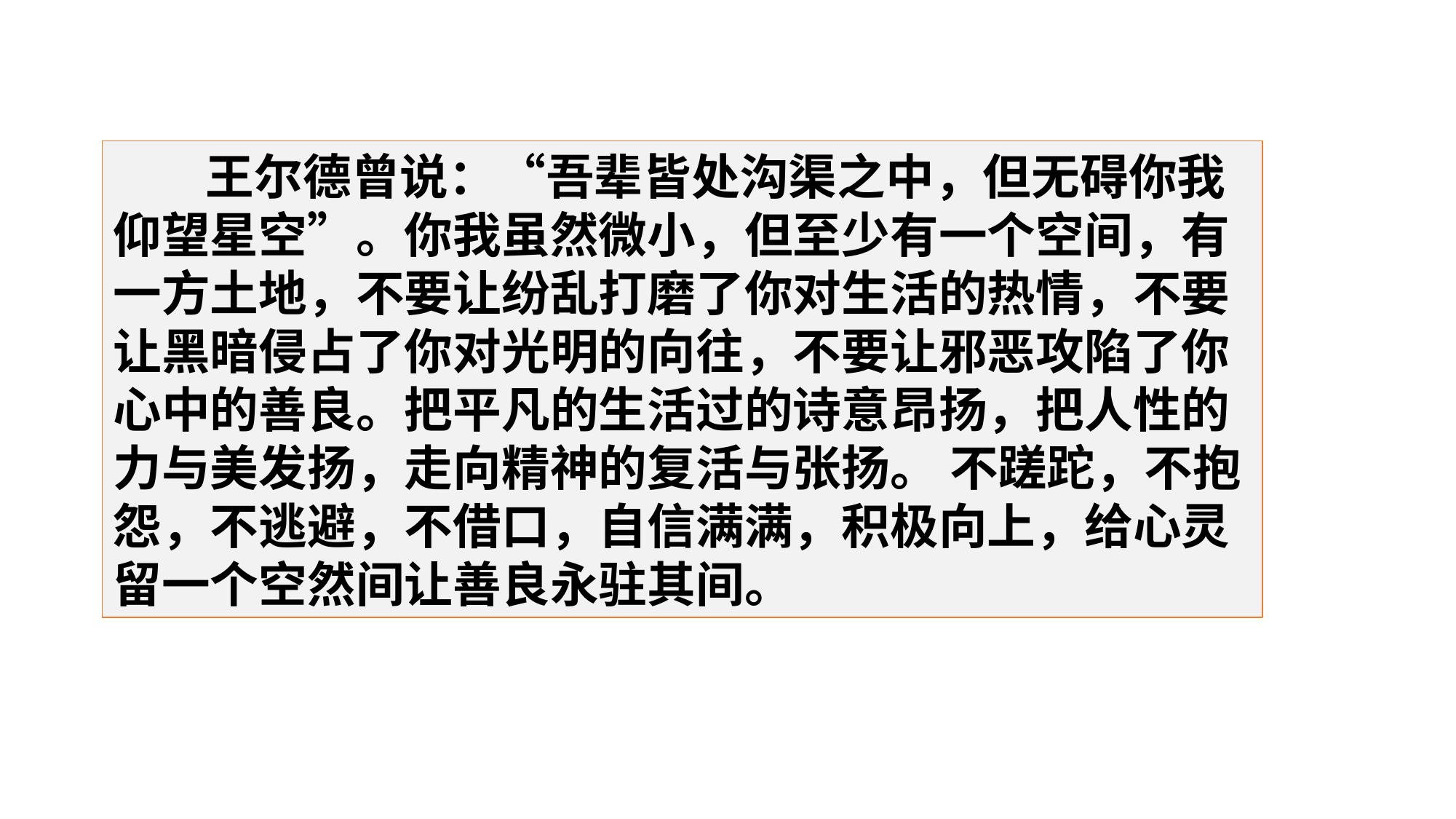

王尔德曾说：“吾辈皆处沟渠之中，但无碍你我仰望星空”。你我虽然微小，但至少有一个空间，有一方土地，不要让纷乱打磨了你对生活的热情，不要让黑暗侵占了你对光明的向往，不要让邪恶攻陷了你心中的善良。把平凡的生活过的诗意昂扬，把人性的力与美发扬，走向精神的复活与张扬。 不蹉跎，不抱怨，不逃避，不借口，自信满满，积极向上，给心灵留一个空然间让善良永驻其间。